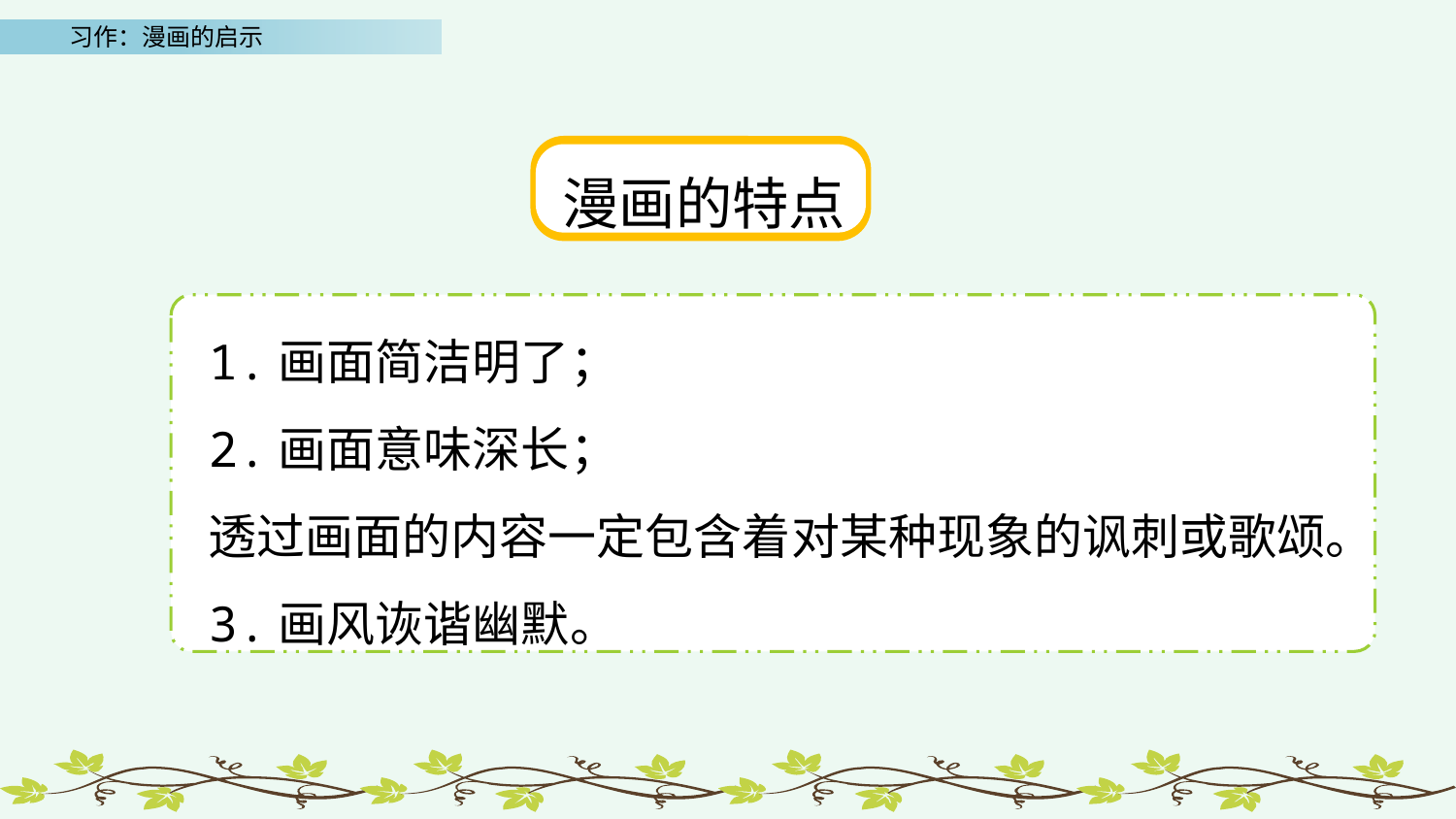

漫画的特点

1.画面简洁明了；
2.画面意味深长；
透过画面的内容一定包含着对某种现象的讽刺或歌颂。3.画风诙谐幽默。